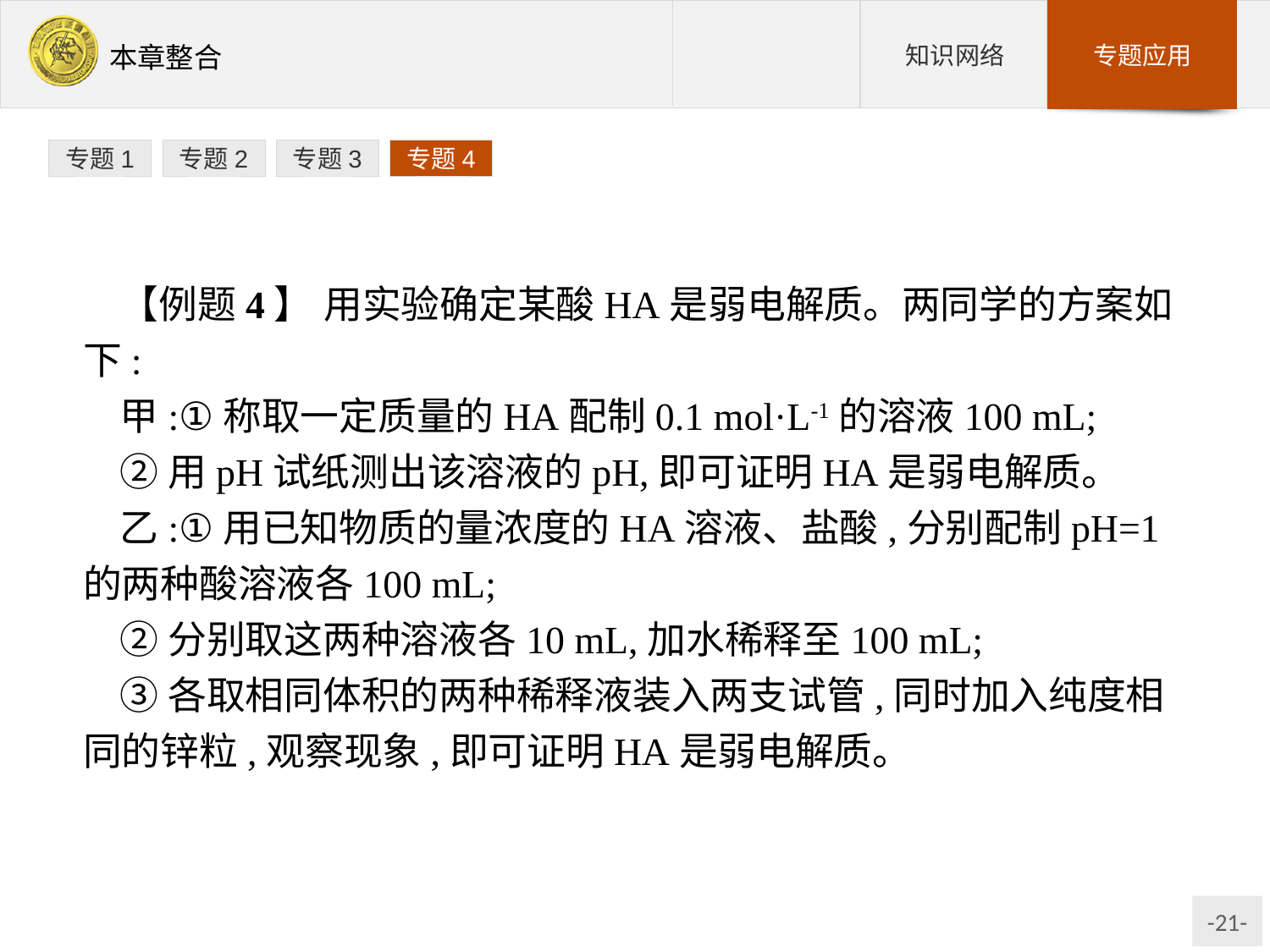

专题1
专题2
专题3
专题4
【例题4】 用实验确定某酸HA是弱电解质。两同学的方案如下:
甲:①称取一定质量的HA配制0.1 mol·L-1的溶液100 mL;
②用pH试纸测出该溶液的pH,即可证明HA是弱电解质。
乙:①用已知物质的量浓度的HA溶液、盐酸,分别配制pH=1的两种酸溶液各100 mL;
②分别取这两种溶液各10 mL,加水稀释至100 mL;
③各取相同体积的两种稀释液装入两支试管,同时加入纯度相同的锌粒,观察现象,即可证明HA是弱电解质。